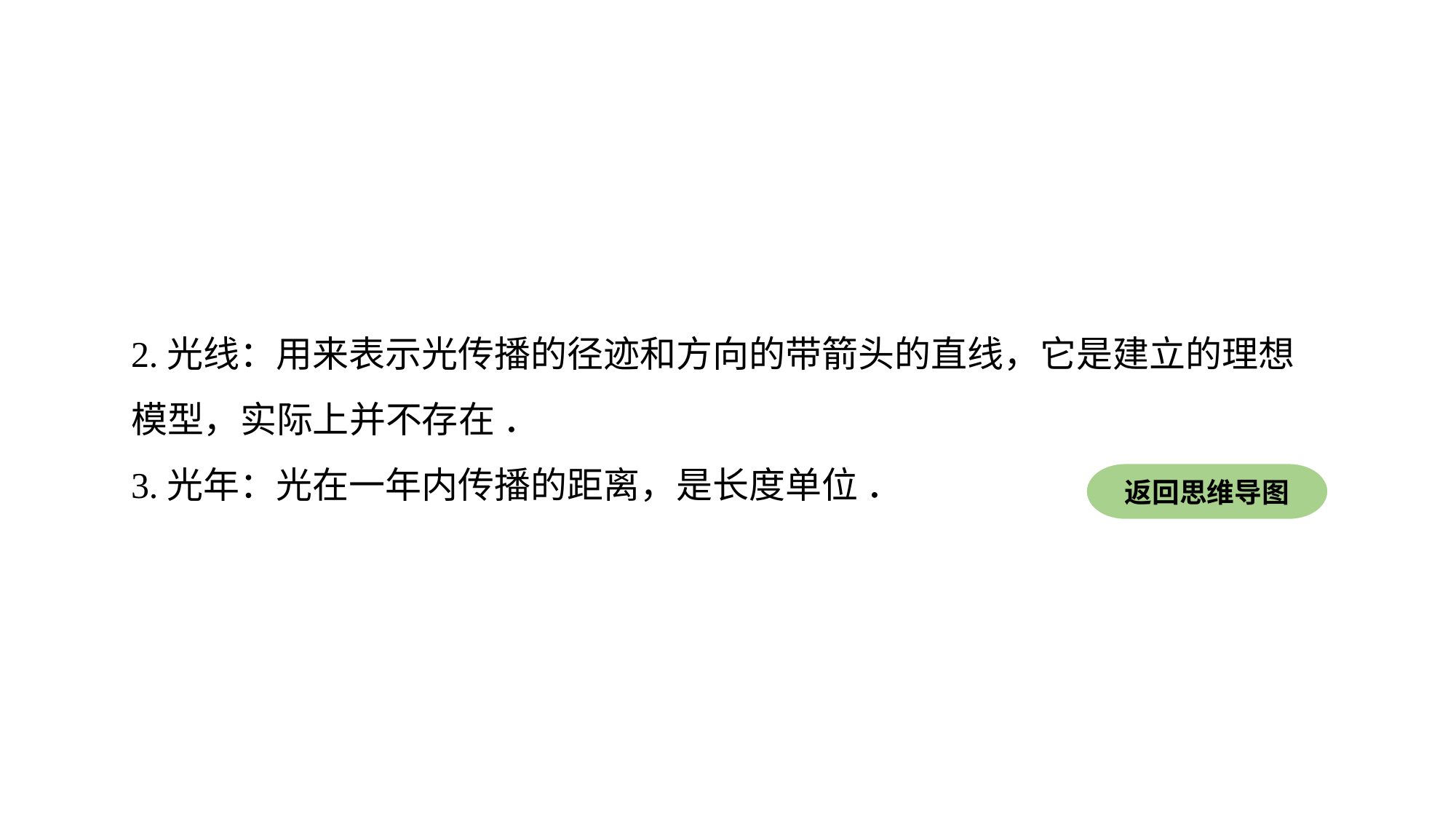

2.光线：用来表示光传播的径迹和方向的带箭头的直线，它是建立的理想模型，实际上并不存在 ．
3.光年：光在一年内传播的距离，是长度单位 ．
返回思维导图